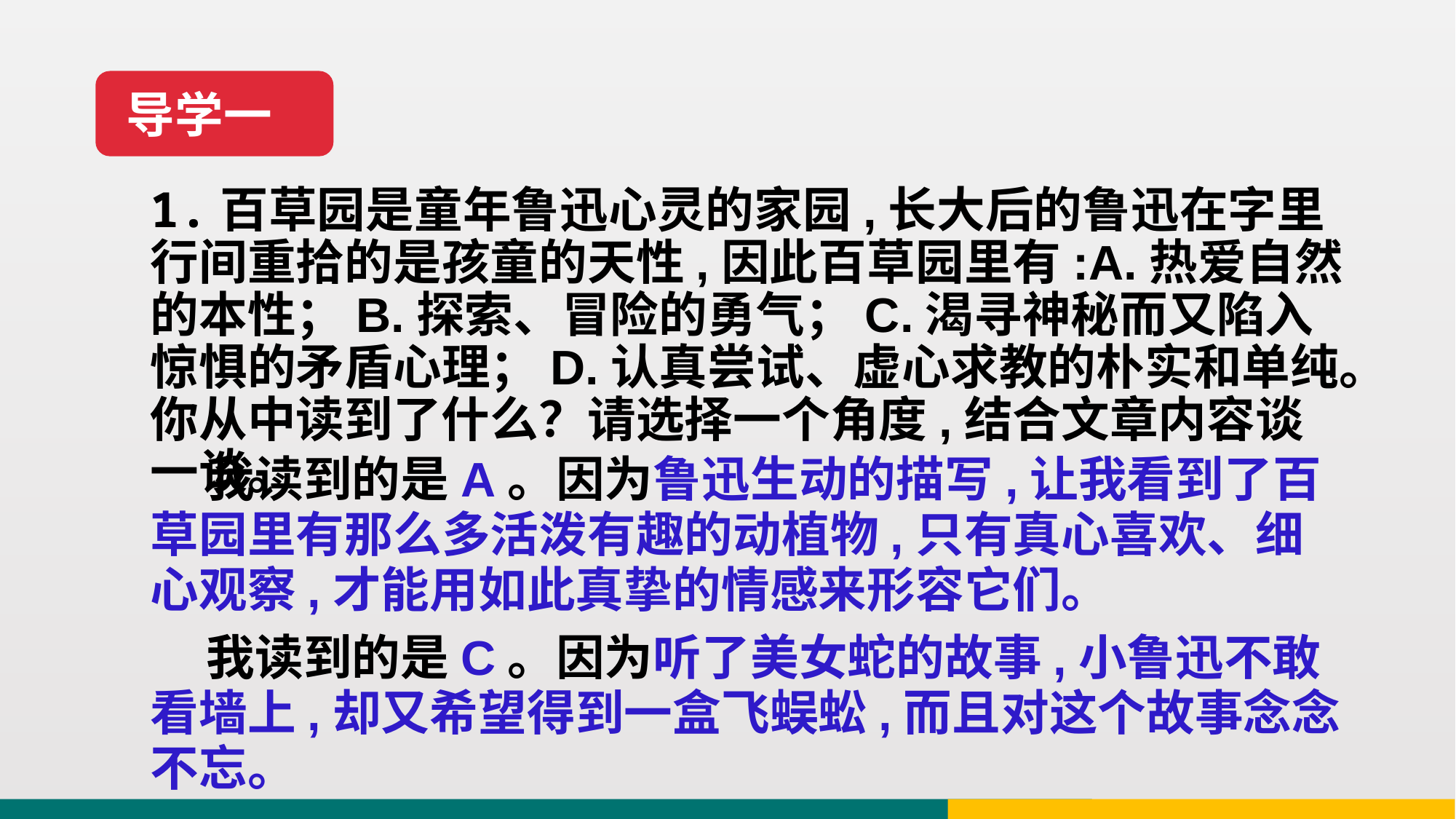

导学一
1.百草园是童年鲁迅心灵的家园,长大后的鲁迅在字里行间重拾的是孩童的天性,因此百草园里有:A.热爱自然的本性；B.探索、冒险的勇气；C.渴寻神秘而又陷入惊惧的矛盾心理；D.认真尝试、虚心求教的朴实和单纯。你从中读到了什么？请选择一个角度,结合文章内容谈一谈。
    我读到的是A。因为鲁迅生动的描写,让我看到了百草园里有那么多活泼有趣的动植物,只有真心喜欢、细心观察,才能用如此真挚的情感来形容它们。
    我读到的是C。因为听了美女蛇的故事,小鲁迅不敢看墙上,却又希望得到一盒飞蜈蚣,而且对这个故事念念不忘。